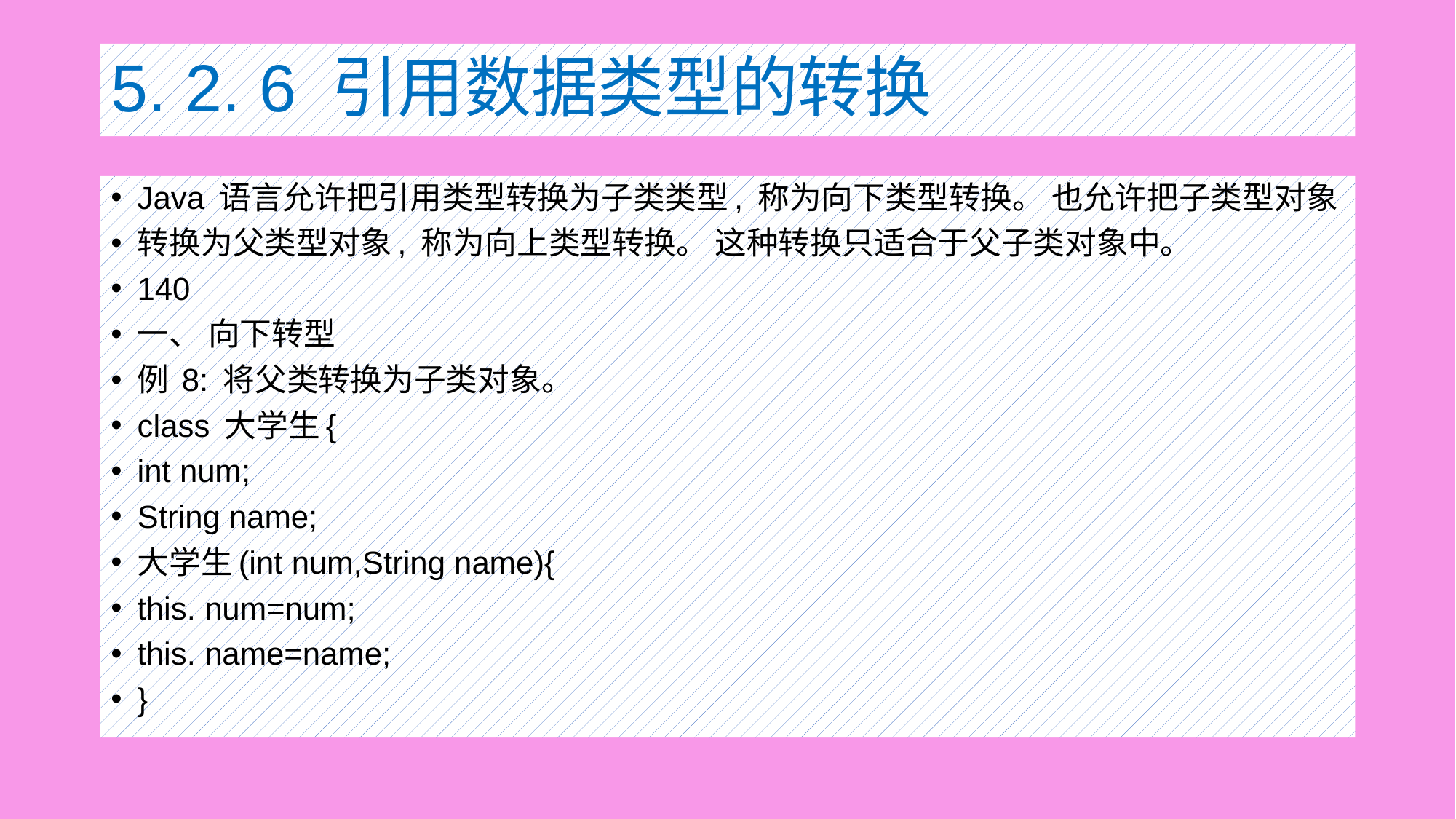

# 5. 2. 6 引用数据类型的转换
Java 语言允许把引用类型转换为子类类型, 称为向下类型转换。 也允许把子类型对象
转换为父类型对象, 称为向上类型转换。 这种转换只适合于父子类对象中。
140
一、 向下转型
例 8: 将父类转换为子类对象。
class 大学生{
int num;
String name;
大学生(int num,String name){
this. num=num;
this. name=name;
}